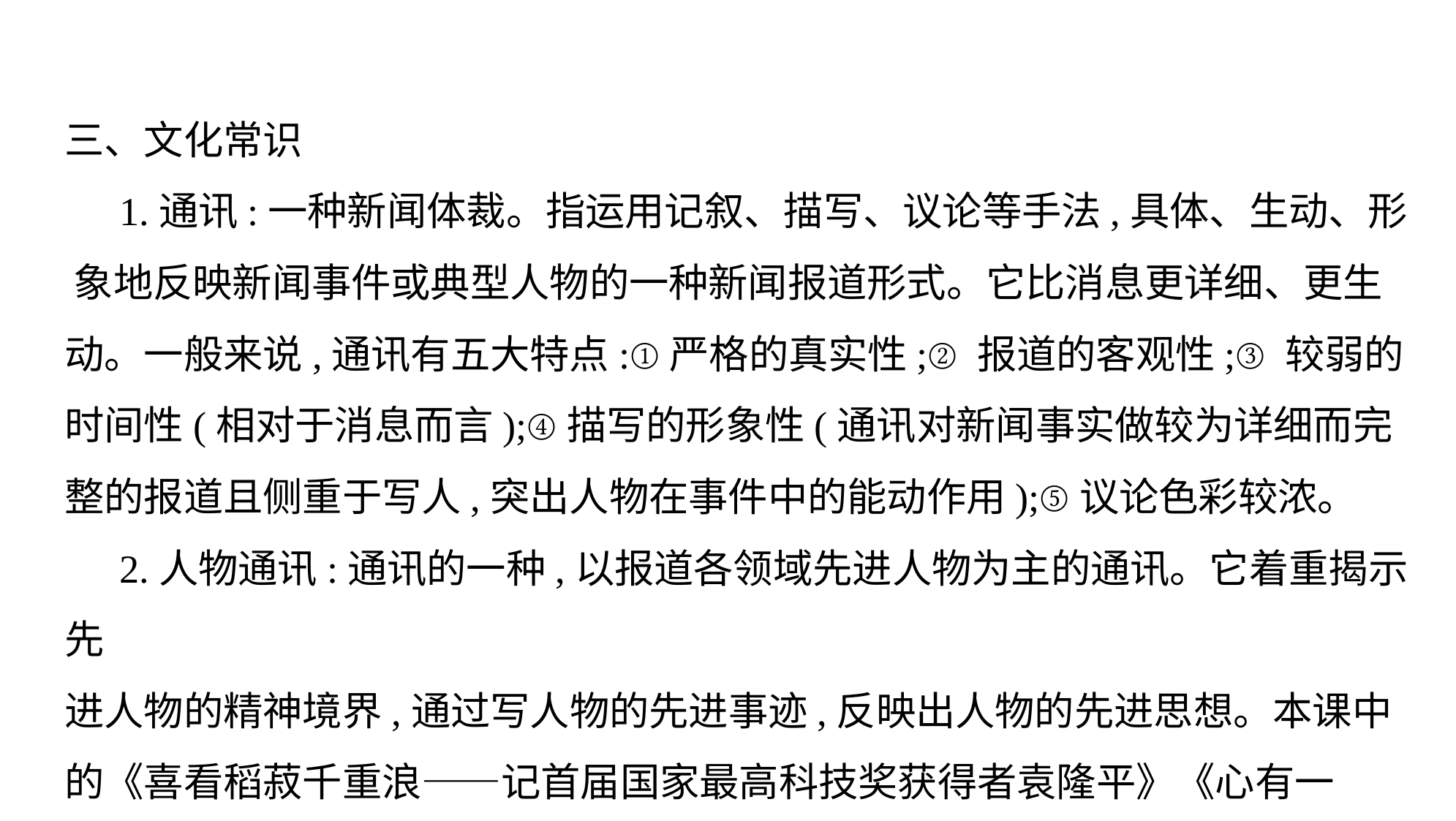

三、文化常识
1.通讯:一种新闻体裁。指运用记叙、描写、议论等手法,具体、生动、形   象地反映新闻事件或典型人物的一种新闻报道形式。它比消息更详细、更生
动。一般来说,通讯有五大特点:①严格的真实性;②报道的客观性;③较弱的
时间性(相对于消息而言);④描写的形象性(通讯对新闻事实做较为详细而完
整的报道且侧重于写人,突出人物在事件中的能动作用);⑤议论色彩较浓。
2.人物通讯:通讯的一种,以报道各领域先进人物为主的通讯。它着重揭示先
进人物的精神境界,通过写人物的先进事迹,反映出人物的先进思想。本课中
的《喜看稻菽千重浪——记首届国家最高科技奖获得者袁隆平》《心有一
团火,温暖众人心》《“探界者”钟扬》都属于人物通讯。